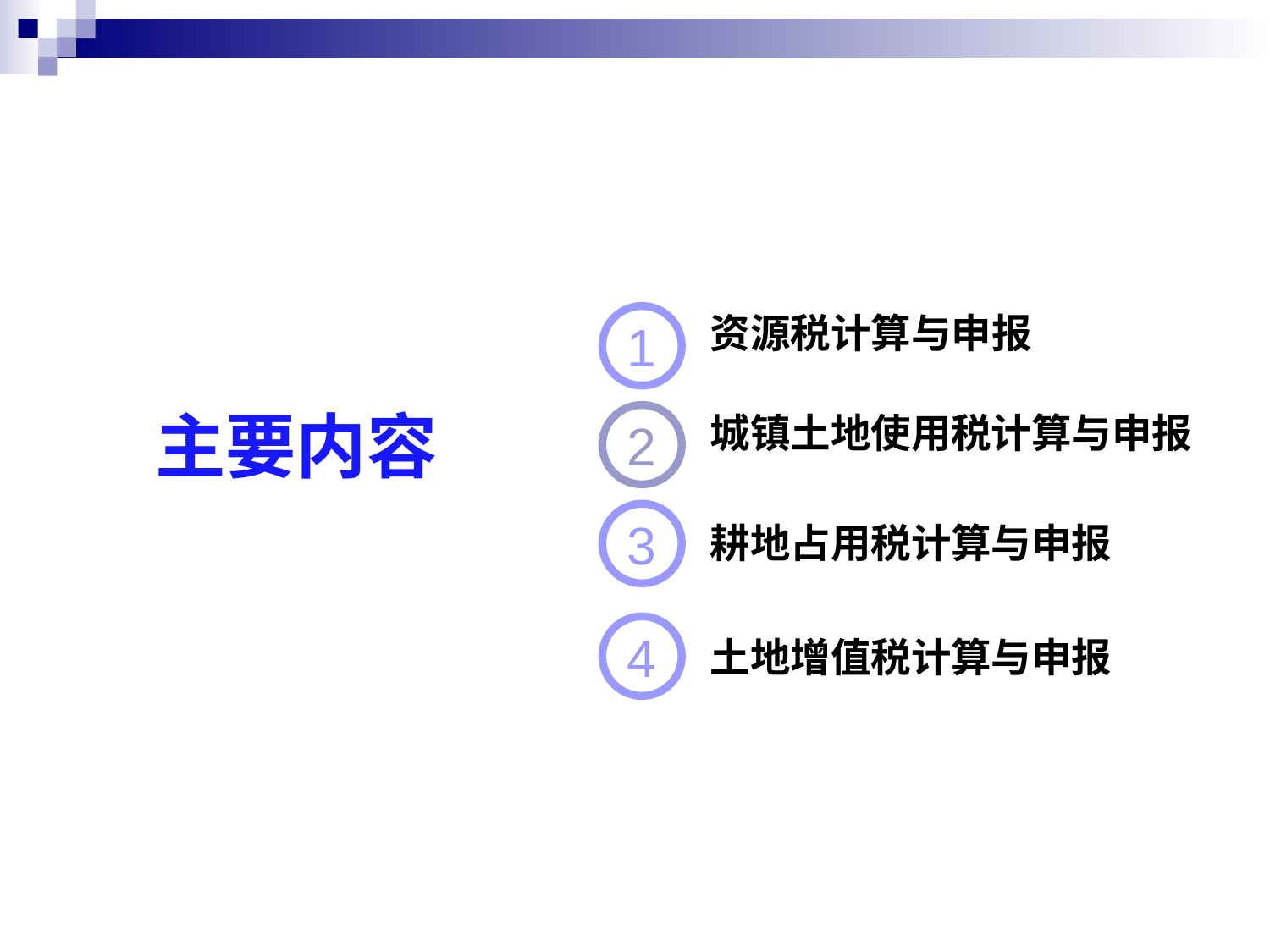

1
资源税计算与申报

主要内容
2
城镇土地使用税计算与申报

3
耕地占用税计算与申报
4
土地增值税计算与申报